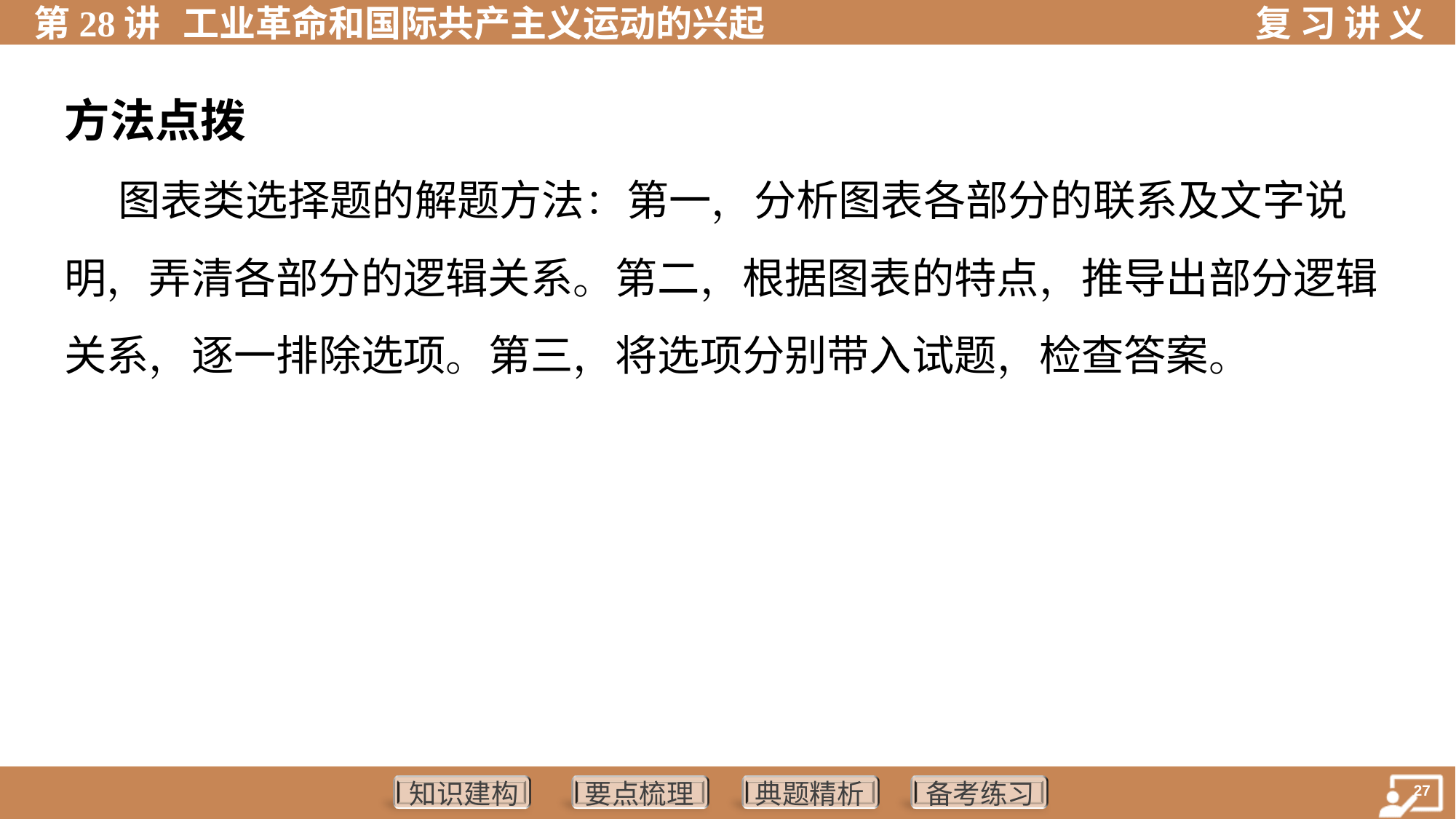

方法点拨
    图表类选择题的解题方法：第一，分析图表各部分的联系及文字说
明，弄清各部分的逻辑关系。第二，根据图表的特点，推导出部分逻辑
关系，逐一排除选项。第三，将选项分别带入试题，检查答案。